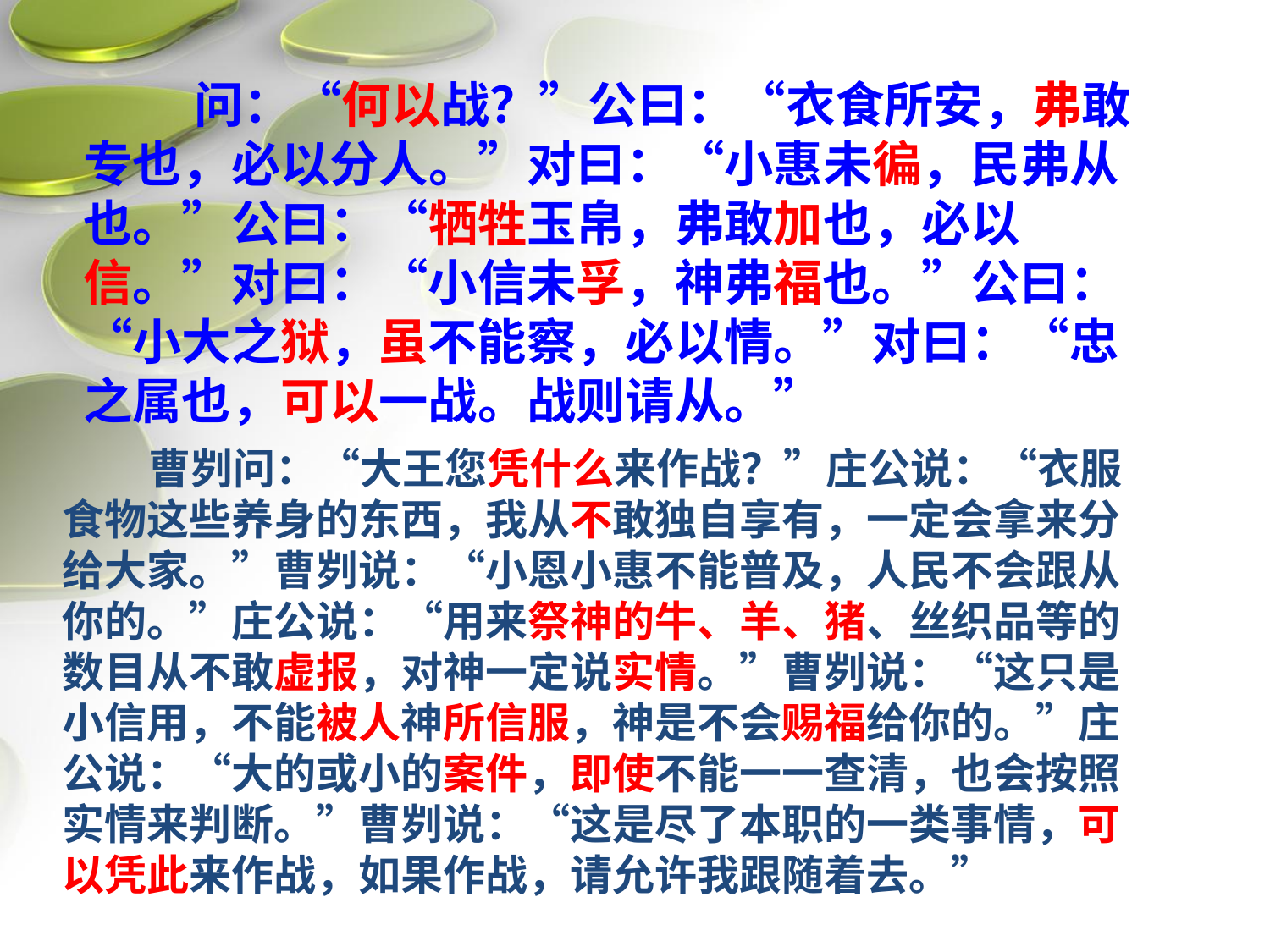

问：“何以战？”公曰：“衣食所安，弗敢专也，必以分人。”对曰：“小惠未徧，民弗从也。”公曰：“牺牲玉帛，弗敢加也，必以信。”对曰：“小信未孚，神弗福也。”公曰：“小大之狱，虽不能察，必以情。”对曰：“忠之属也，可以一战。战则请从。”
        曹刿问：“大王您凭什么来作战？”庄公说：“衣服食物这些养身的东西，我从不敢独自享有，一定会拿来分给大家。”曹刿说：“小恩小惠不能普及，人民不会跟从你的。”庄公说：“用来祭神的牛、羊、猪、丝织品等的数目从不敢虚报，对神一定说实情。”曹刿说：“这只是小信用，不能被人神所信服，神是不会赐福给你的。”庄公说：“大的或小的案件，即使不能一一查清，也会按照实情来判断。”曹刿说：“这是尽了本职的一类事情，可以凭此来作战，如果作战，请允许我跟随着去。”